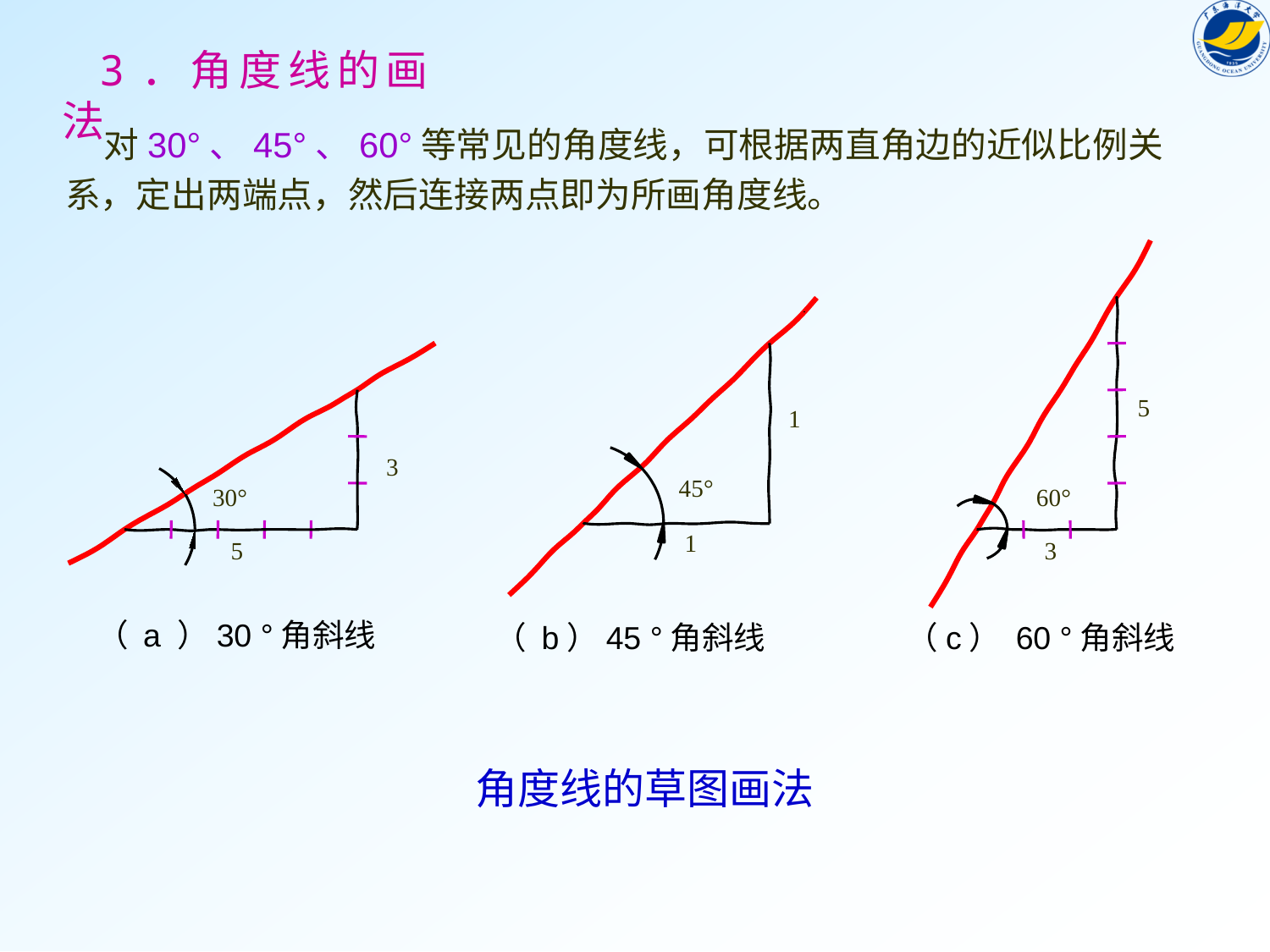

3．角度线的画法
     对30°、45°、60°等常见的角度线，可根据两直角边的近似比例关
系，定出两端点，然后连接两点即为所画角度线。

5

3

1
1

3

5

45°

30°

60°

（ a ）30 °角斜线
（c） 60 °角斜线
（ b）45 °角斜线

角度线的草图画法